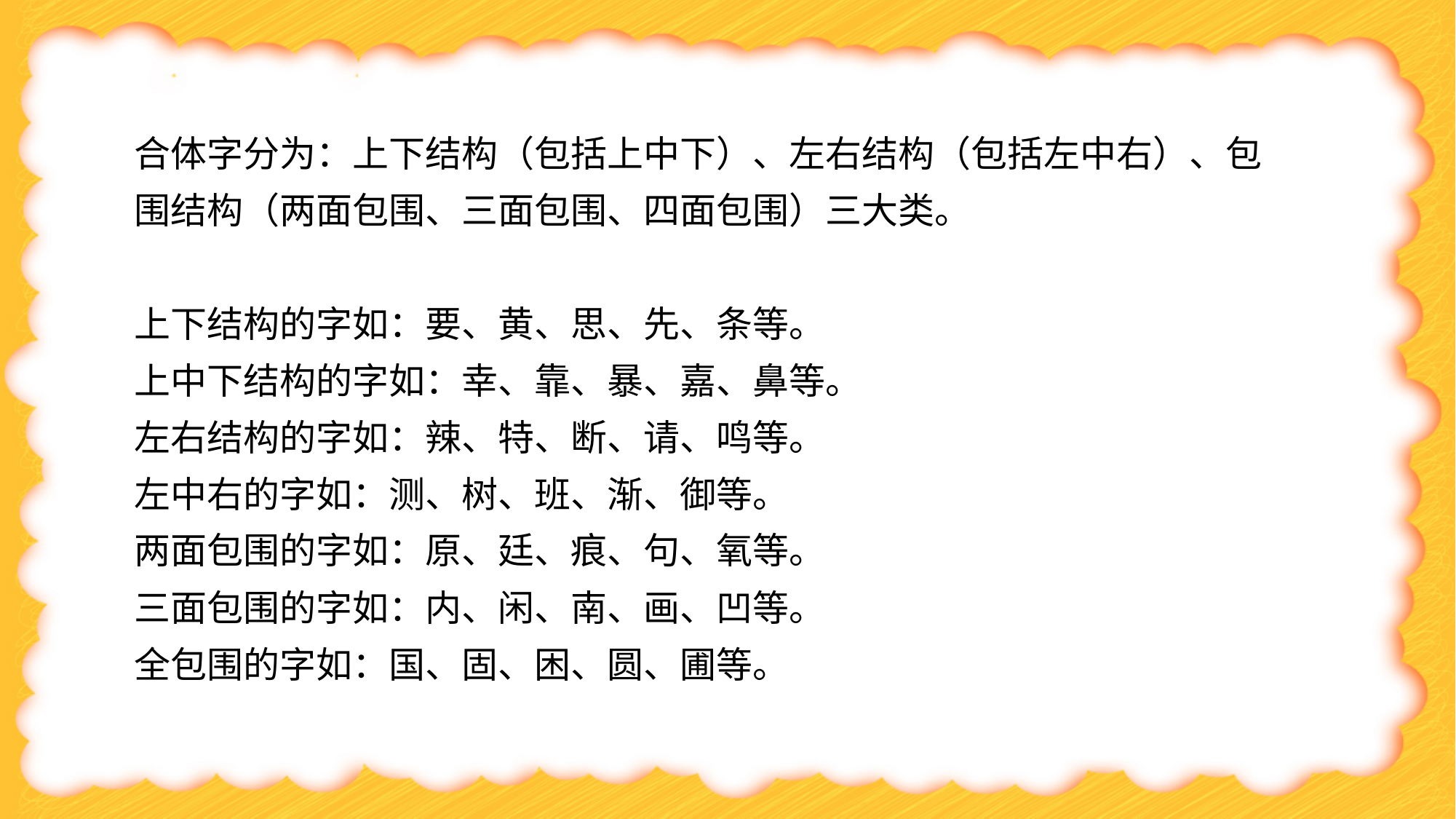

合体字分为：上下结构（包括上中下）、左右结构（包括左中右）、包围结构（两面包围、三面包围、四面包围）三大类。
上下结构的字如：要、黄、思、先、条等。
上中下结构的字如：幸、靠、暴、嘉、鼻等。
左右结构的字如：辣、特、断、请、鸣等。
左中右的字如：测、树、班、渐、御等。
两面包围的字如：原、廷、痕、句、氧等。
三面包围的字如：内、闲、南、画、凹等。
全包围的字如：国、固、困、圆、圃等。